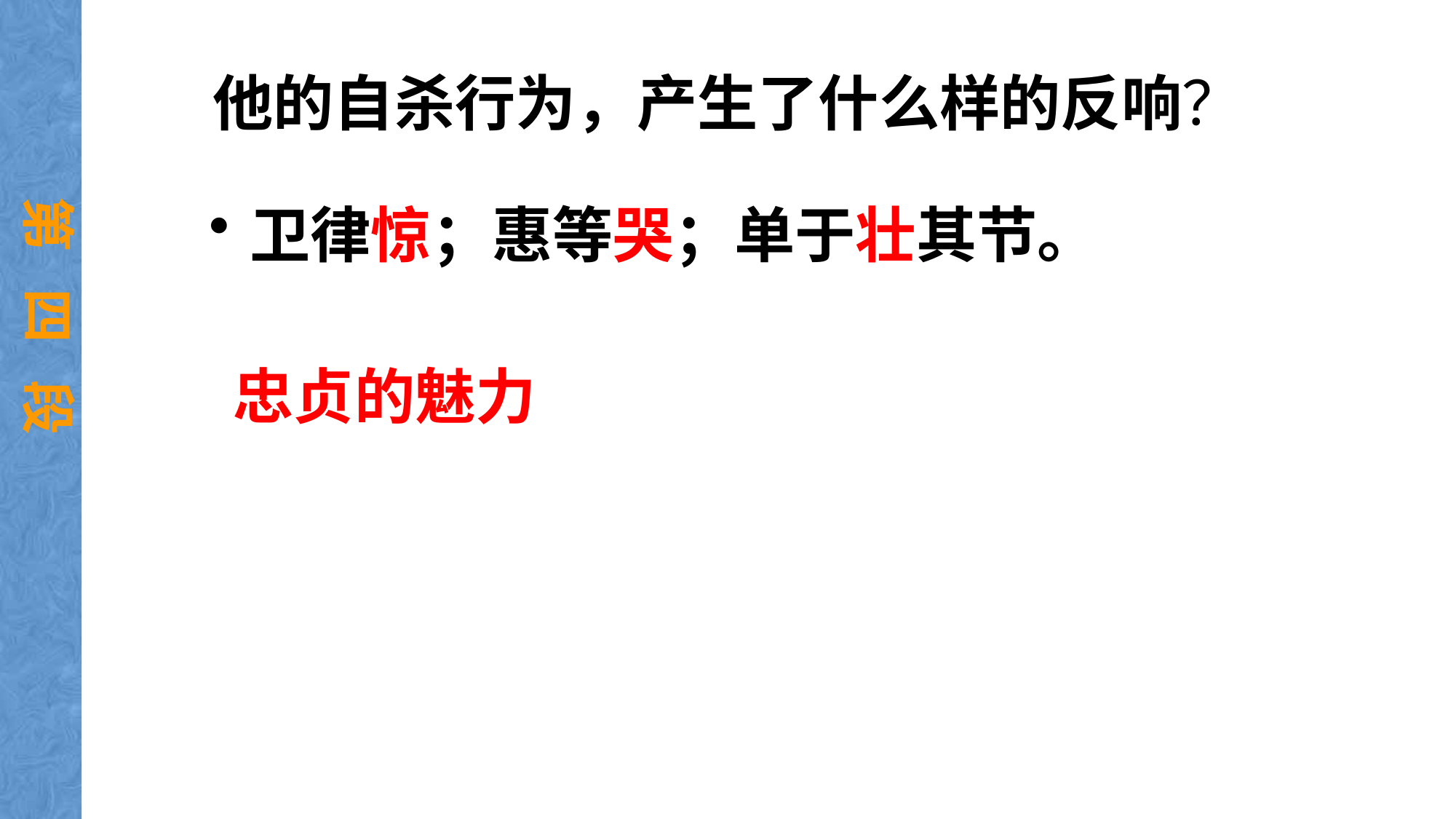

# 他的自杀行为，产生了什么样的反响？
第   四   段
卫律惊；惠等哭；单于壮其节。
忠贞的魅力